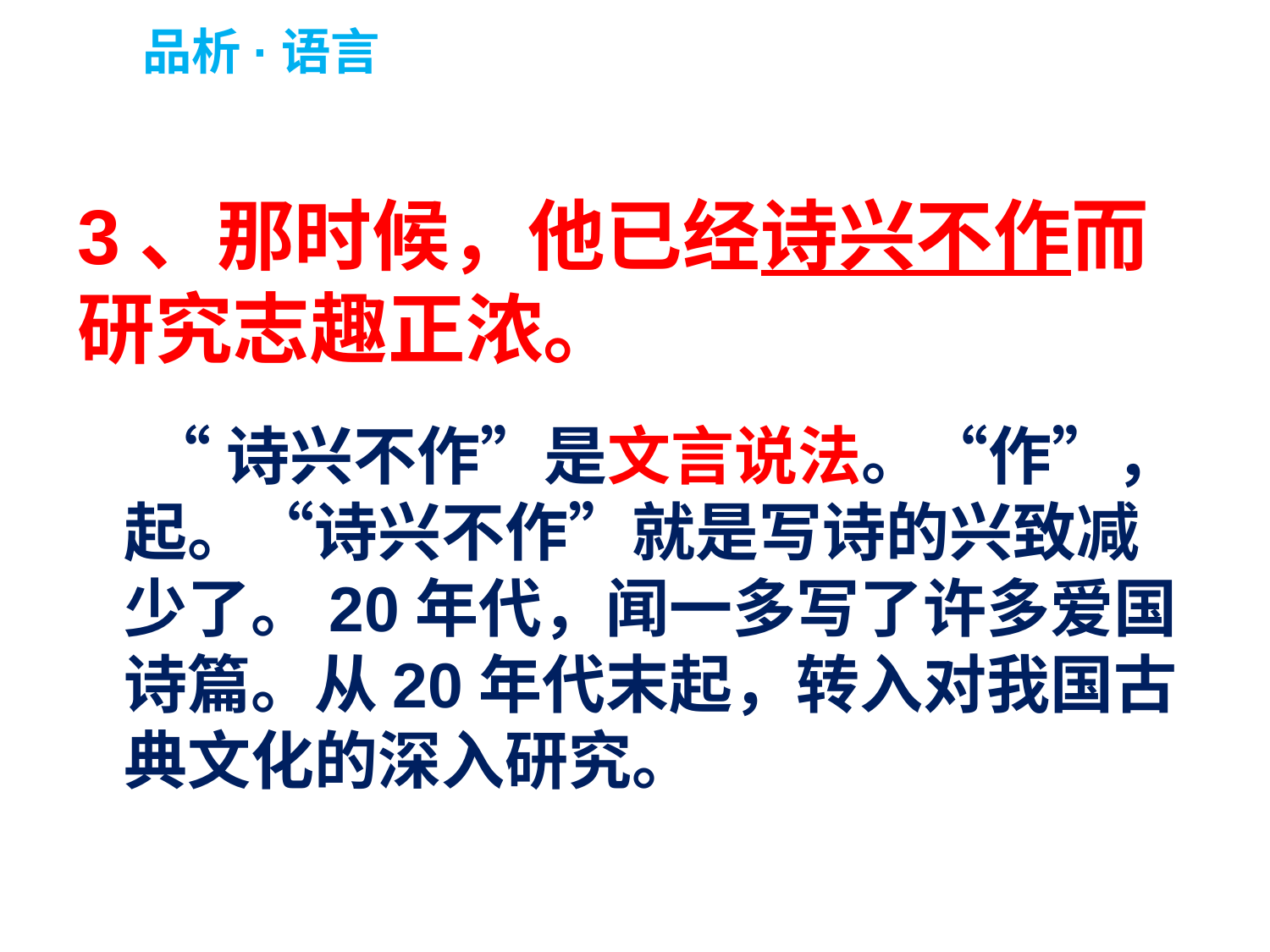

品析·语言
3、那时候，他已经诗兴不作而研究志趣正浓。
     “诗兴不作”是文言说法。“作”，起。“诗兴不作”就是写诗的兴致减少了。20年代，闻一多写了许多爱国诗篇。从20年代末起，转入对我国古典文化的深入研究。